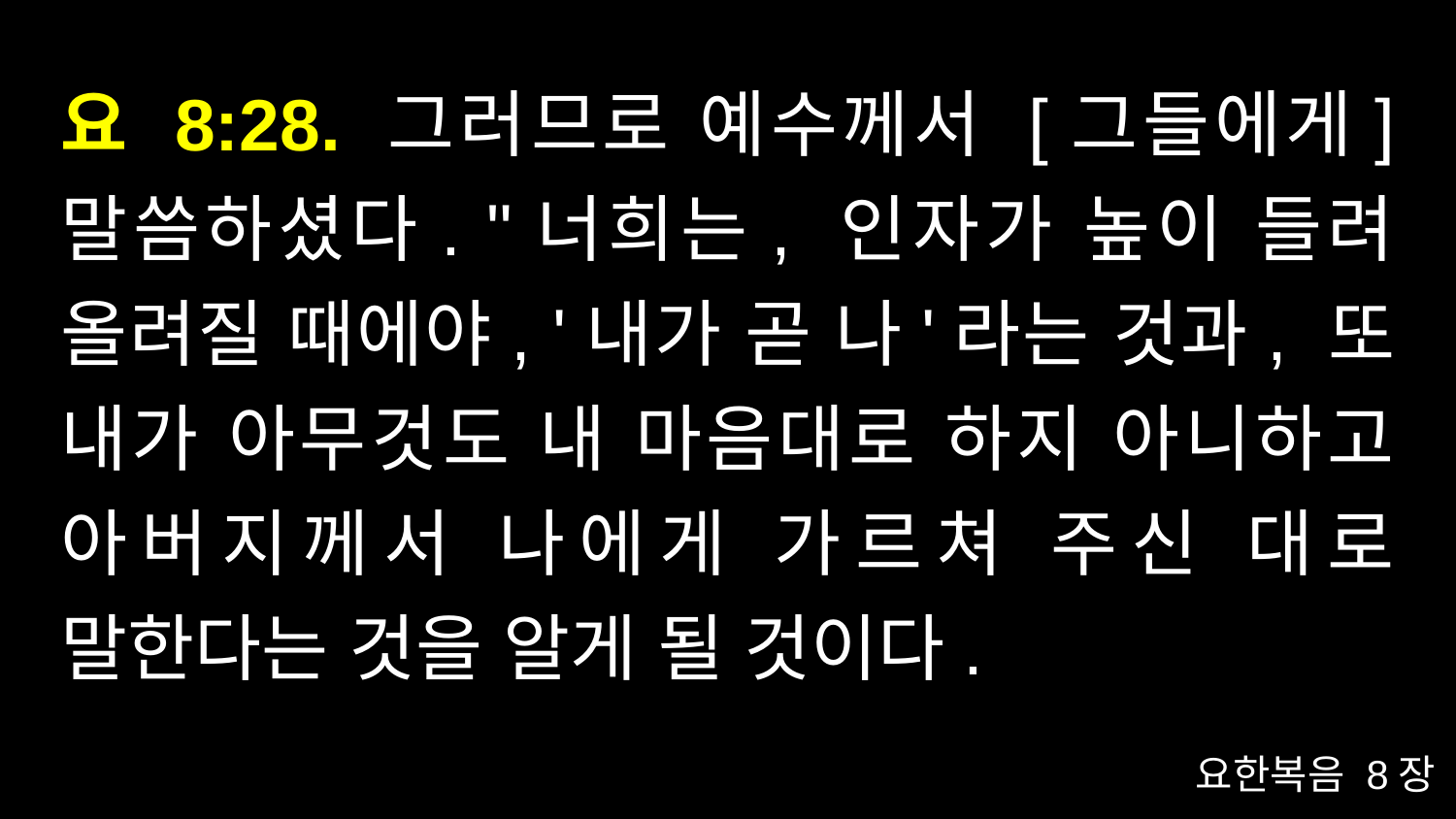

# 요 8:28. 그러므로 예수께서 [그들에게] 말씀하셨다. "너희는, 인자가 높이 들려 올려질 때에야, '내가 곧 나'라는 것과, 또 내가 아무것도 내 마음대로 하지 아니하고 아버지께서 나에게 가르쳐 주신 대로 말한다는 것을 알게 될 것이다.
요한복음 8장